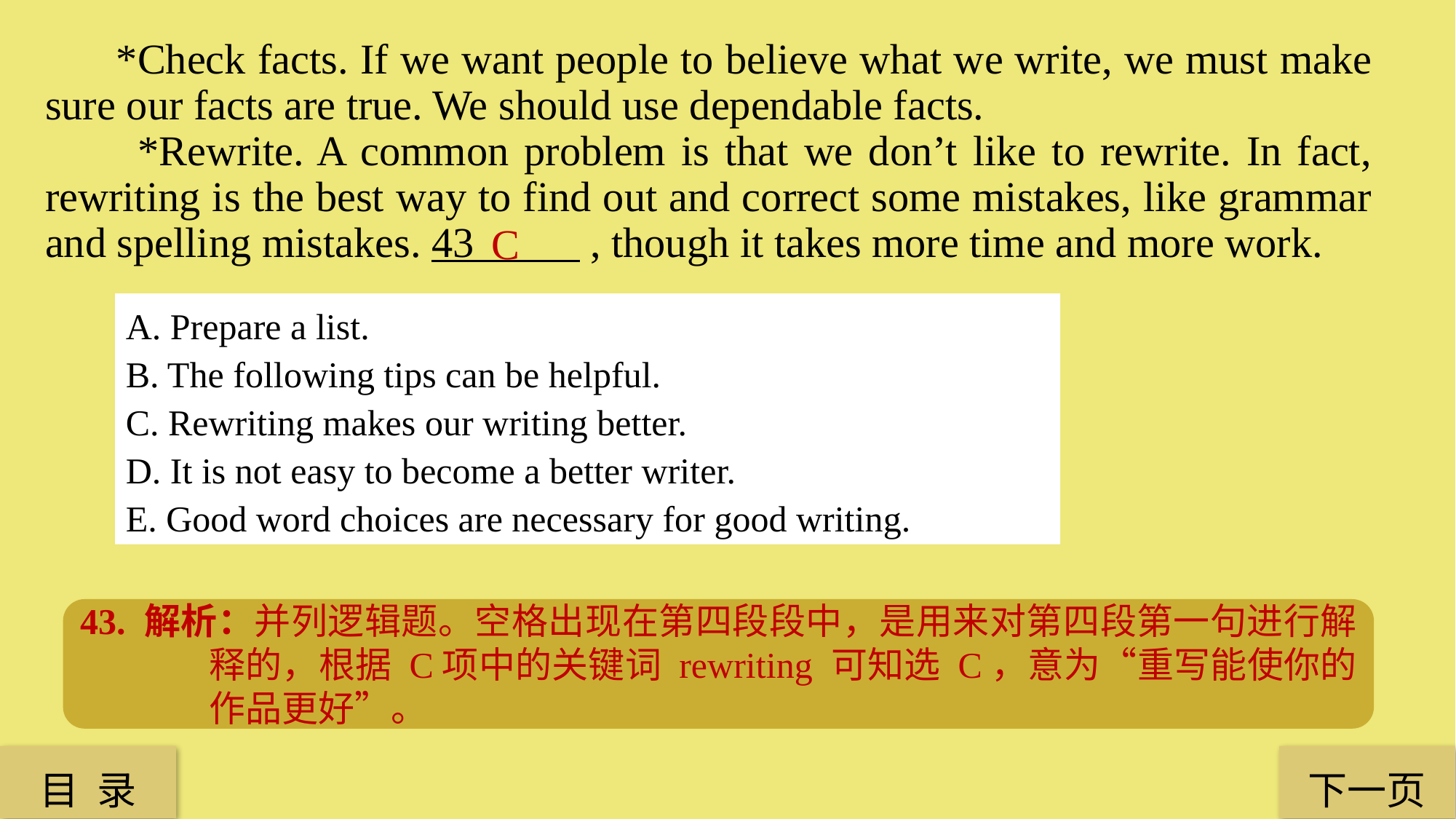

*Check facts. If we want people to believe what we write, we must make sure our facts are true. We should use dependable facts.
      *Rewrite. A common problem is that we don’t like to rewrite. In fact, rewriting is the best way to find out and correct some mistakes, like grammar and spelling mistakes. 43           , though it takes more time and more work.
C
A. Prepare a list.
B. The following tips can be helpful.
C. Rewriting makes our writing better.
D. It is not easy to become a better writer.
E. Good word choices are necessary for good writing.
43. 解析：并列逻辑题。空格出现在第四段段中，是用来对第四段第一句进行解释的，根据 C项中的关键词 rewriting 可知选 C，意为“重写能使你的作品更好”。